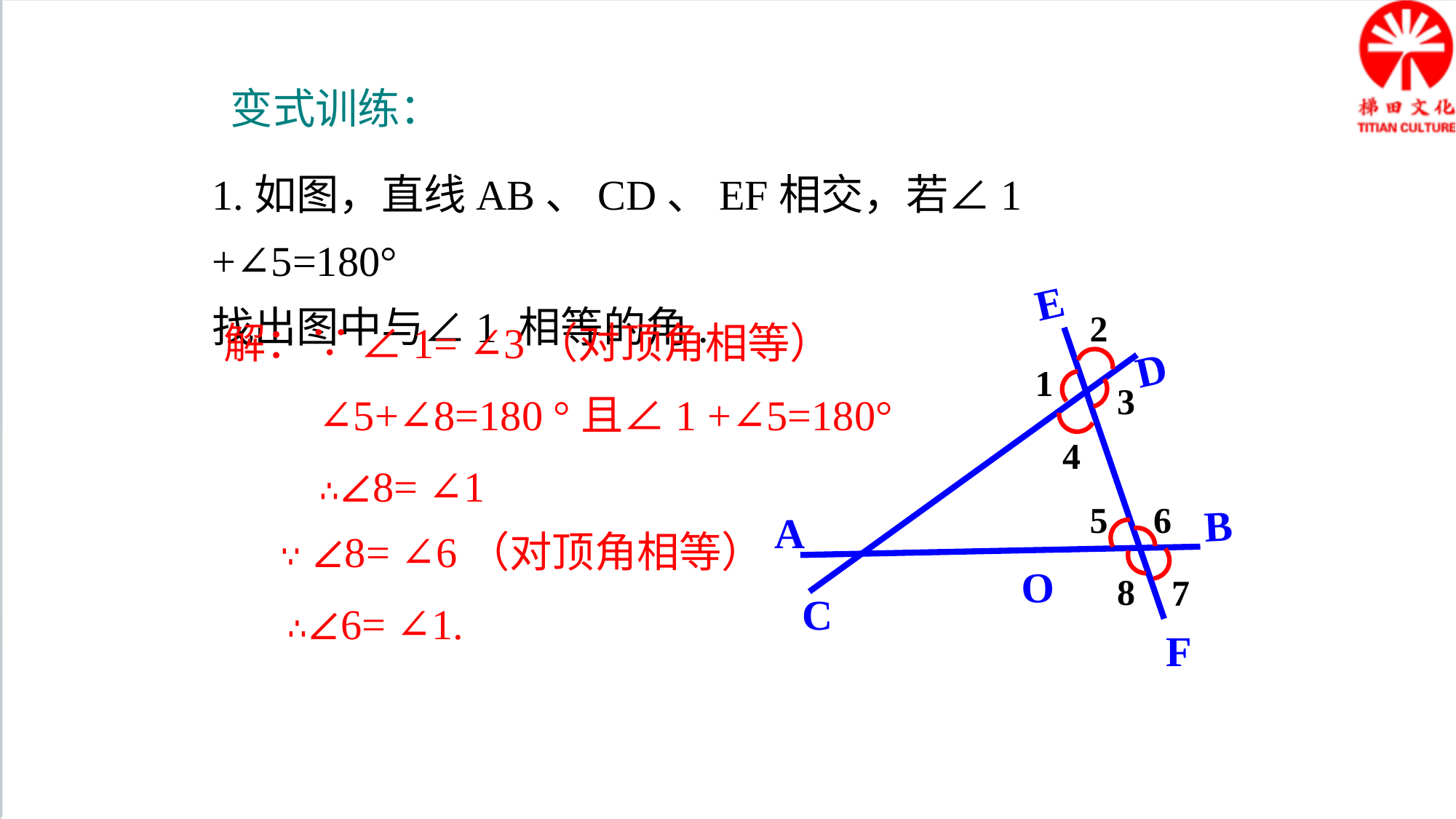

变式训练：
1.如图，直线AB、CD、EF相交，若∠1 +∠5=180°
找出图中与∠1 相等的角.
E

D
B
2
解：∵ ∠1= ∠3（对顶角相等）

1

3
∠5+∠8=180 °且∠1 +∠5=180°

4
∴∠8= ∠1
5
6
A
∵ ∠8= ∠6（对顶角相等）

O
8
7
C
∴∠6= ∠1.
F